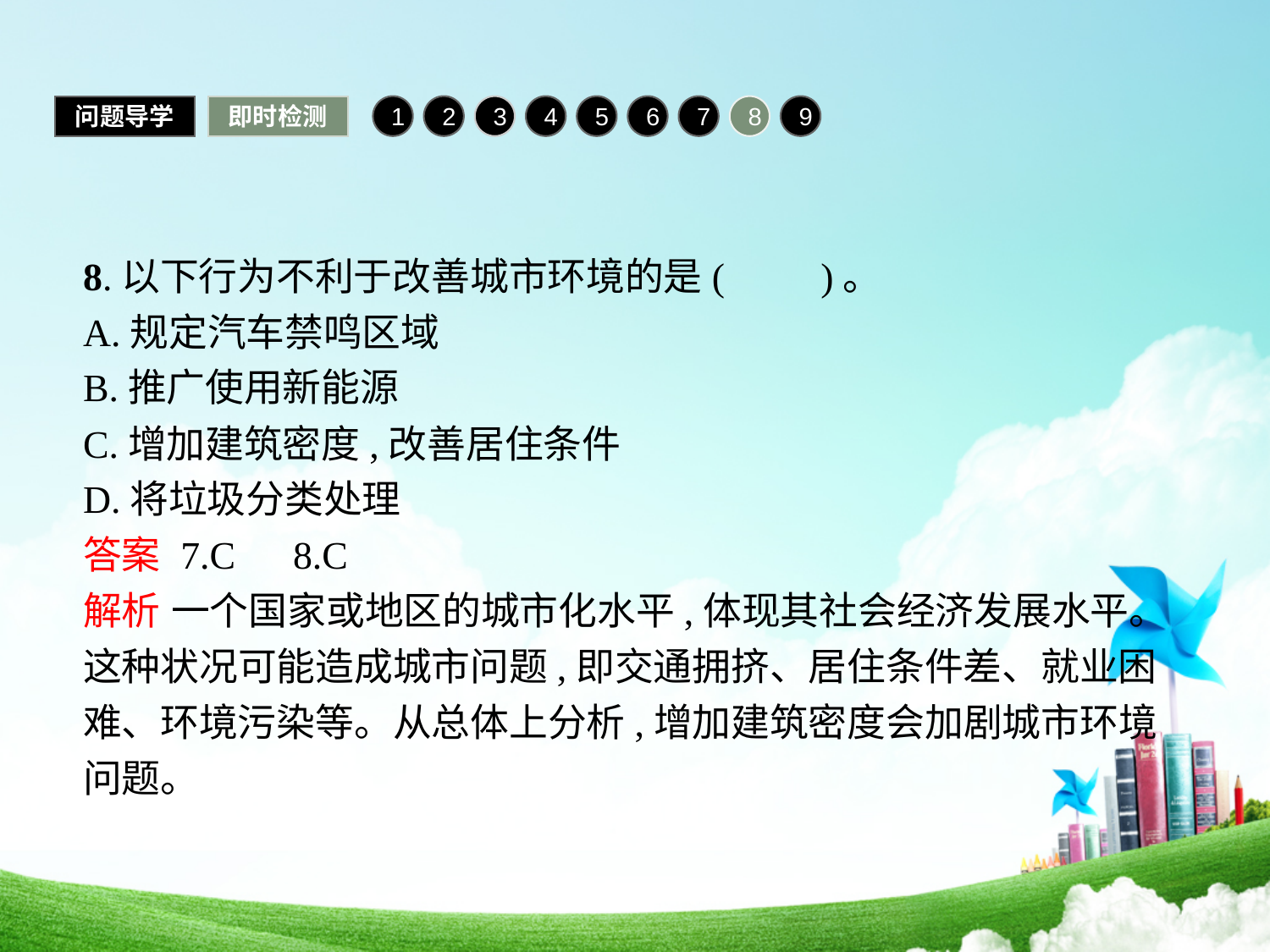

问题导学
即时检测
1
2
3
4
5
6
7
8
9
8.以下行为不利于改善城市环境的是(　　)。
A.规定汽车禁鸣区域
B.推广使用新能源
C.增加建筑密度,改善居住条件
D.将垃圾分类处理
答案 7.C　8.C
解析 一个国家或地区的城市化水平,体现其社会经济发展水平。这种状况可能造成城市问题,即交通拥挤、居住条件差、就业困难、环境污染等。从总体上分析,增加建筑密度会加剧城市环境问题。